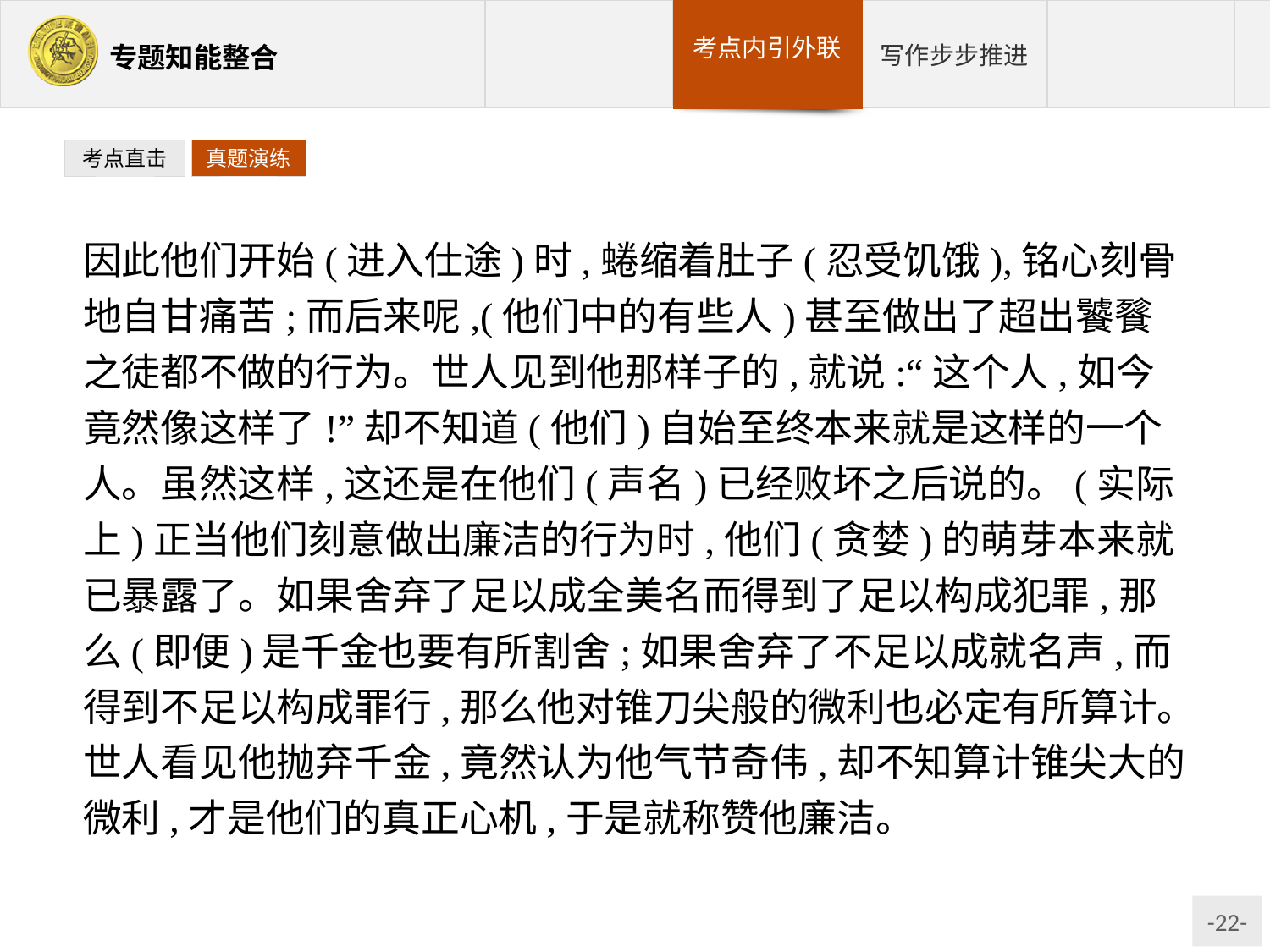

考点直击
真题演练
因此他们开始(进入仕途)时,蜷缩着肚子(忍受饥饿),铭心刻骨地自甘痛苦;而后来呢,(他们中的有些人)甚至做出了超出饕餮之徒都不做的行为。世人见到他那样子的,就说:“这个人,如今竟然像这样了!”却不知道(他们)自始至终本来就是这样的一个人。虽然这样,这还是在他们(声名)已经败坏之后说的。(实际上)正当他们刻意做出廉洁的行为时,他们(贪婪)的萌芽本来就已暴露了。如果舍弃了足以成全美名而得到了足以构成犯罪,那么(即便)是千金也要有所割舍;如果舍弃了不足以成就名声,而得到不足以构成罪行,那么他对锥刀尖般的微利也必定有所算计。世人看见他抛弃千金,竟然认为他气节奇伟,却不知算计锥尖大的微利,才是他们的真正心机,于是就称赞他廉洁。